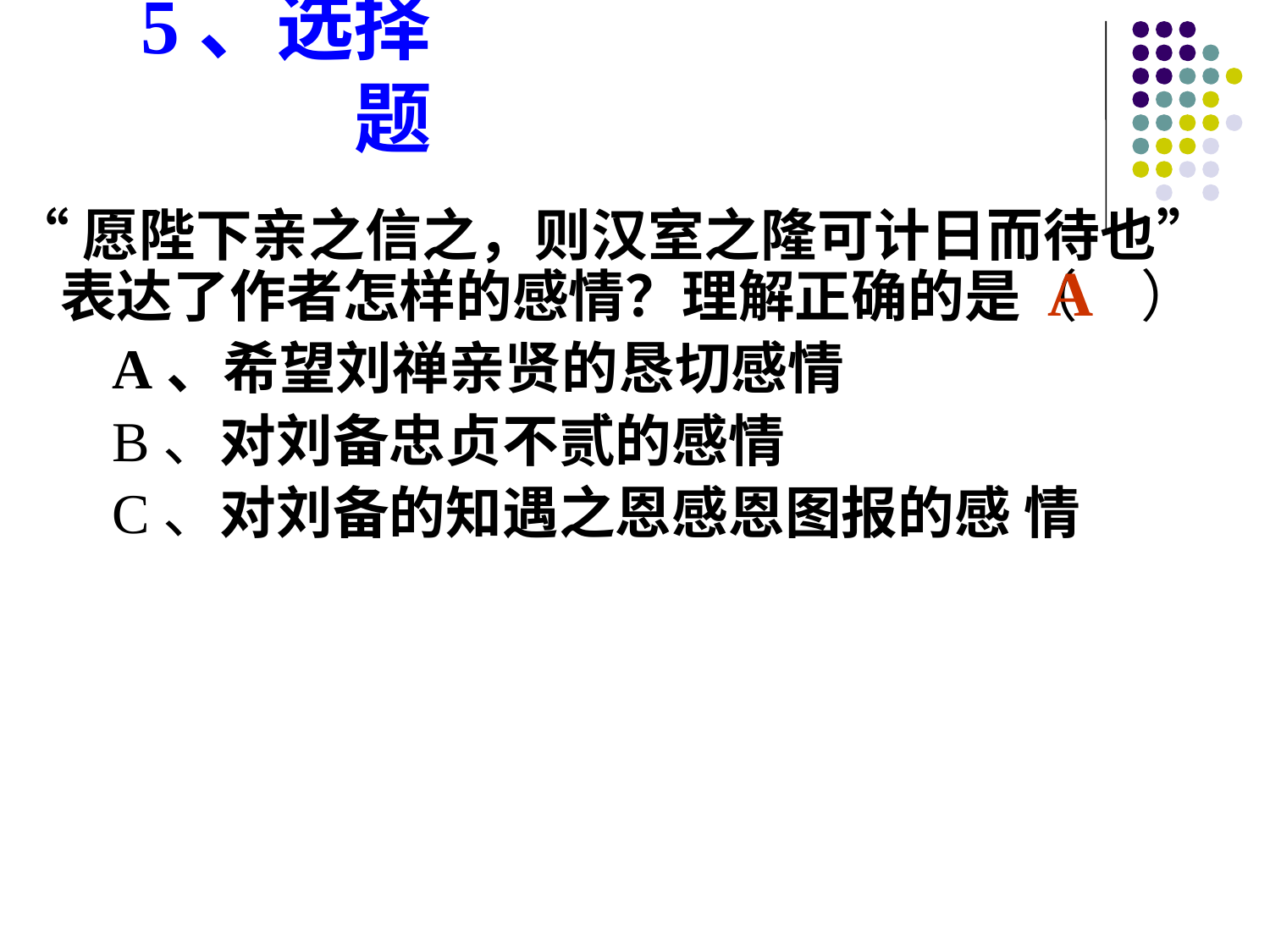

5、选择题
“愿陛下亲之信之，则汉室之隆可计日而待也”表达了作者怎样的感情？理解正确的是（     ）
       A、希望刘禅亲贤的恳切感情
       B、对刘备忠贞不贰的感情
       C、对刘备的知遇之恩感恩图报的感 情

A